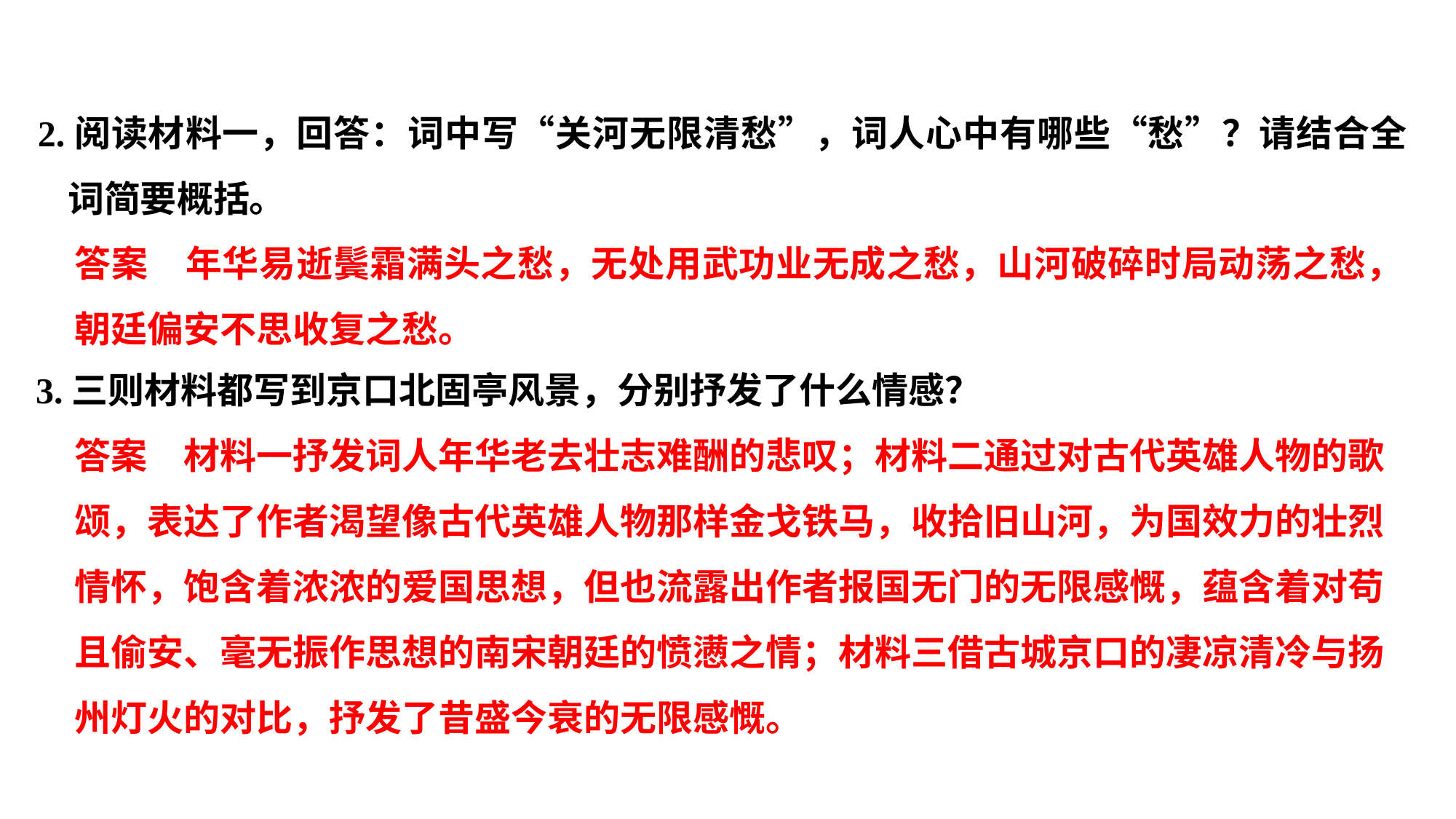

2.阅读材料一，回答：词中写“关河无限清愁”，词人心中有哪些“愁”？请结合全词简要概括。
答案　年华易逝鬓霜满头之愁，无处用武功业无成之愁，山河破碎时局动荡之愁，朝廷偏安不思收复之愁。
3.三则材料都写到京口北固亭风景，分别抒发了什么情感？
答案　材料一抒发词人年华老去壮志难酬的悲叹；材料二通过对古代英雄人物的歌颂，表达了作者渴望像古代英雄人物那样金戈铁马，收拾旧山河，为国效力的壮烈情怀，饱含着浓浓的爱国思想，但也流露出作者报国无门的无限感慨，蕴含着对苟且偷安、毫无振作思想的南宋朝廷的愤懑之情；材料三借古城京口的凄凉清冷与扬州灯火的对比，抒发了昔盛今衰的无限感慨。